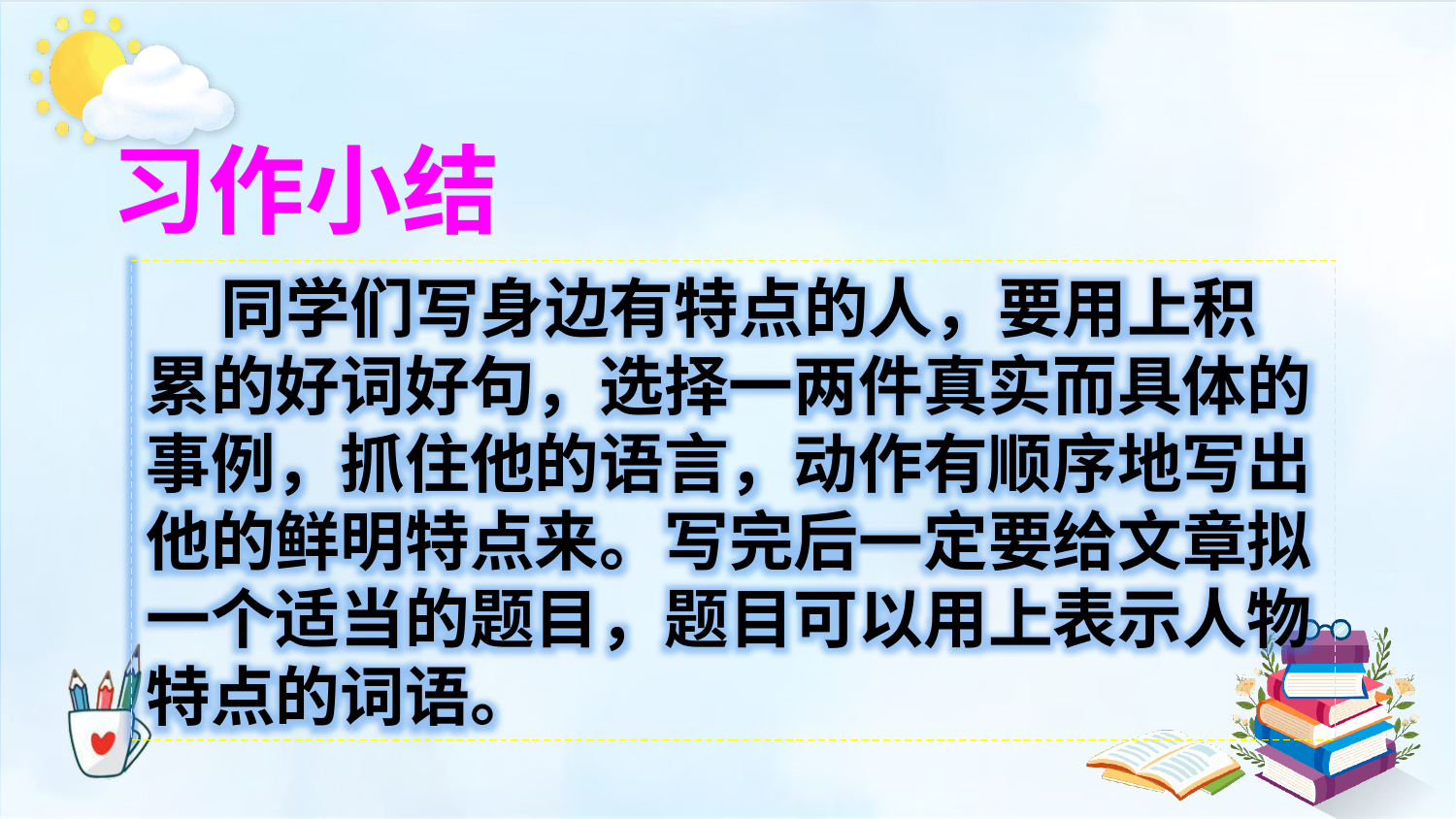

习作小结

    同学们写身边有特点的人，要用上积累的好词好句，选择一两件真实而具体的事例，抓住他的语言，动作有顺序地写出他的鲜明特点来。写完后一定要给文章拟一个适当的题目，题目可以用上表示人物特点的词语。